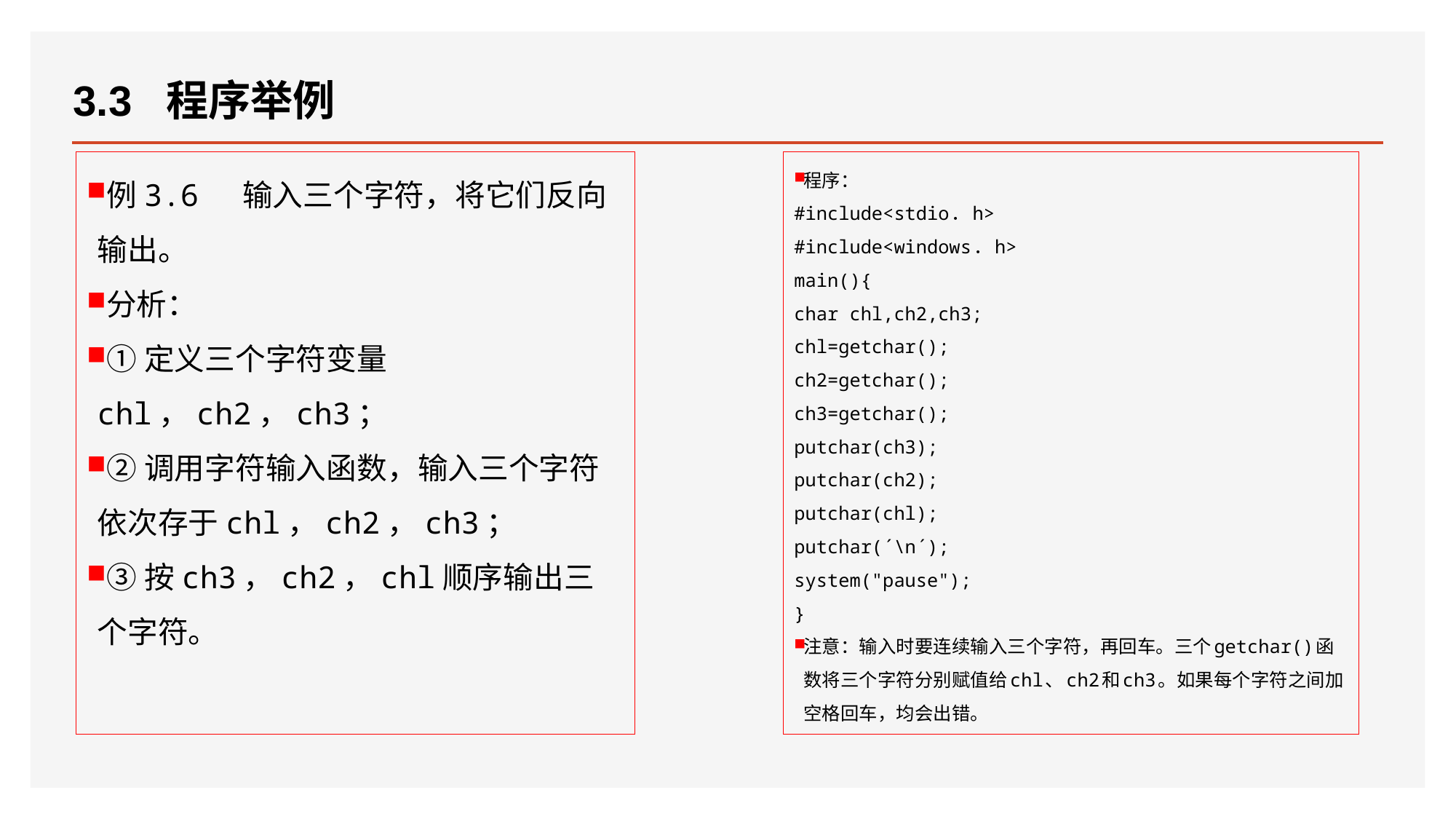

# 3.3  程序举例
例3.6  输入三个字符，将它们反向输出。
分析：
①定义三个字符变量chl，ch2，ch3；
②调用字符输入函数，输入三个字符依次存于chl，ch2，ch3；
③按ch3，ch2，chl顺序输出三个字符。
程序：
#include<stdio．h>
#include<windows．h>
main(){
char chl,ch2,ch3;
chl=getchar();
ch2=getchar();
ch3=getchar();
putchar(ch3);
putchar(ch2);
putchar(chl);
putchar(´\n´);
system("pause");
}
注意：输入时要连续输入三个字符，再回车。三个getchar()函数将三个字符分别赋值给chl、ch2和ch3。如果每个字符之间加空格回车，均会出错。